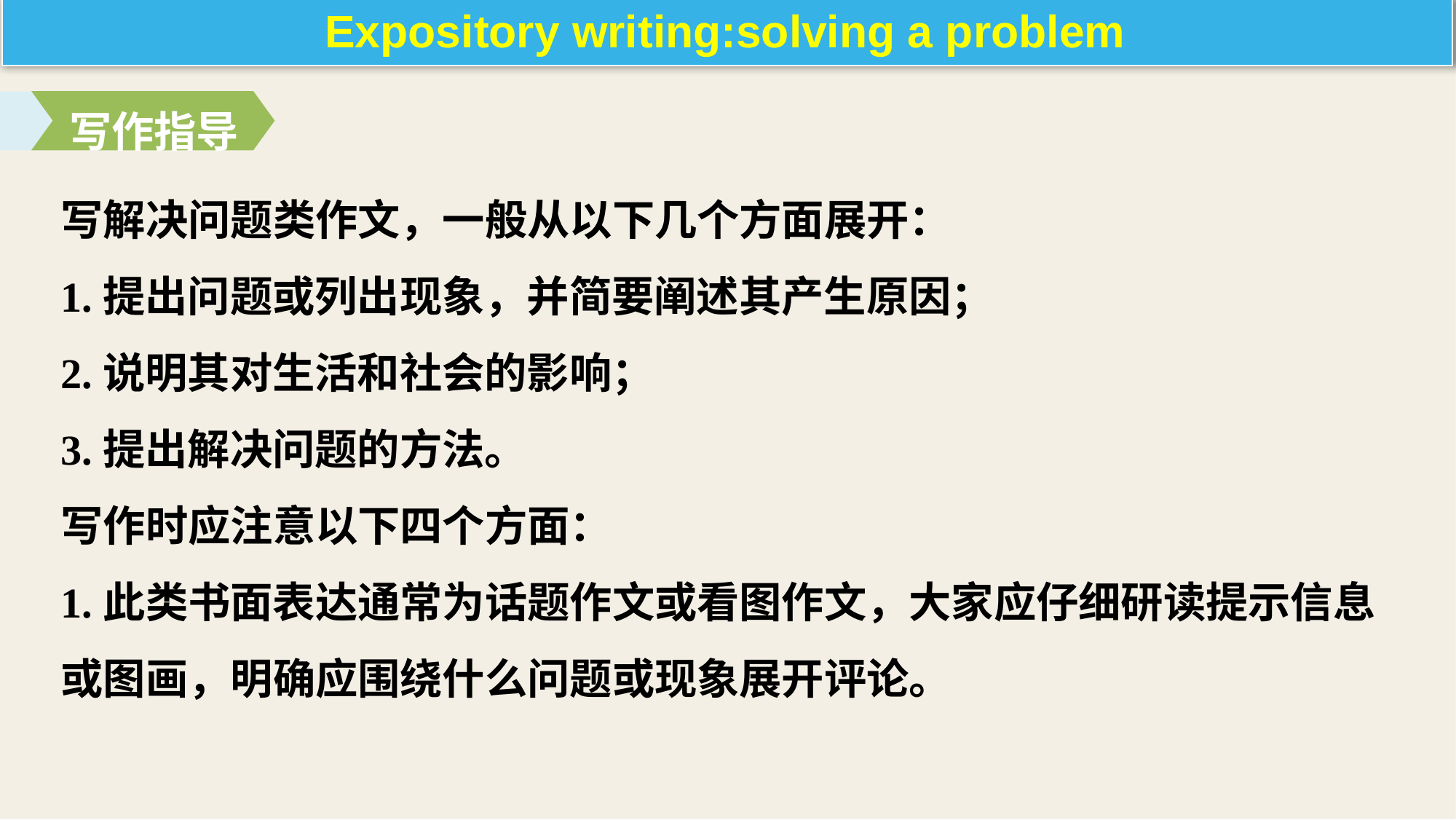

Expository writing:solving a problem

写作指导

写解决问题类作文，一般从以下几个方面展开：
1.提出问题或列出现象，并简要阐述其产生原因；
2.说明其对生活和社会的影响；
3.提出解决问题的方法。
写作时应注意以下四个方面：
1.此类书面表达通常为话题作文或看图作文，大家应仔细研读提示信息或图画，明确应围绕什么问题或现象展开评论。